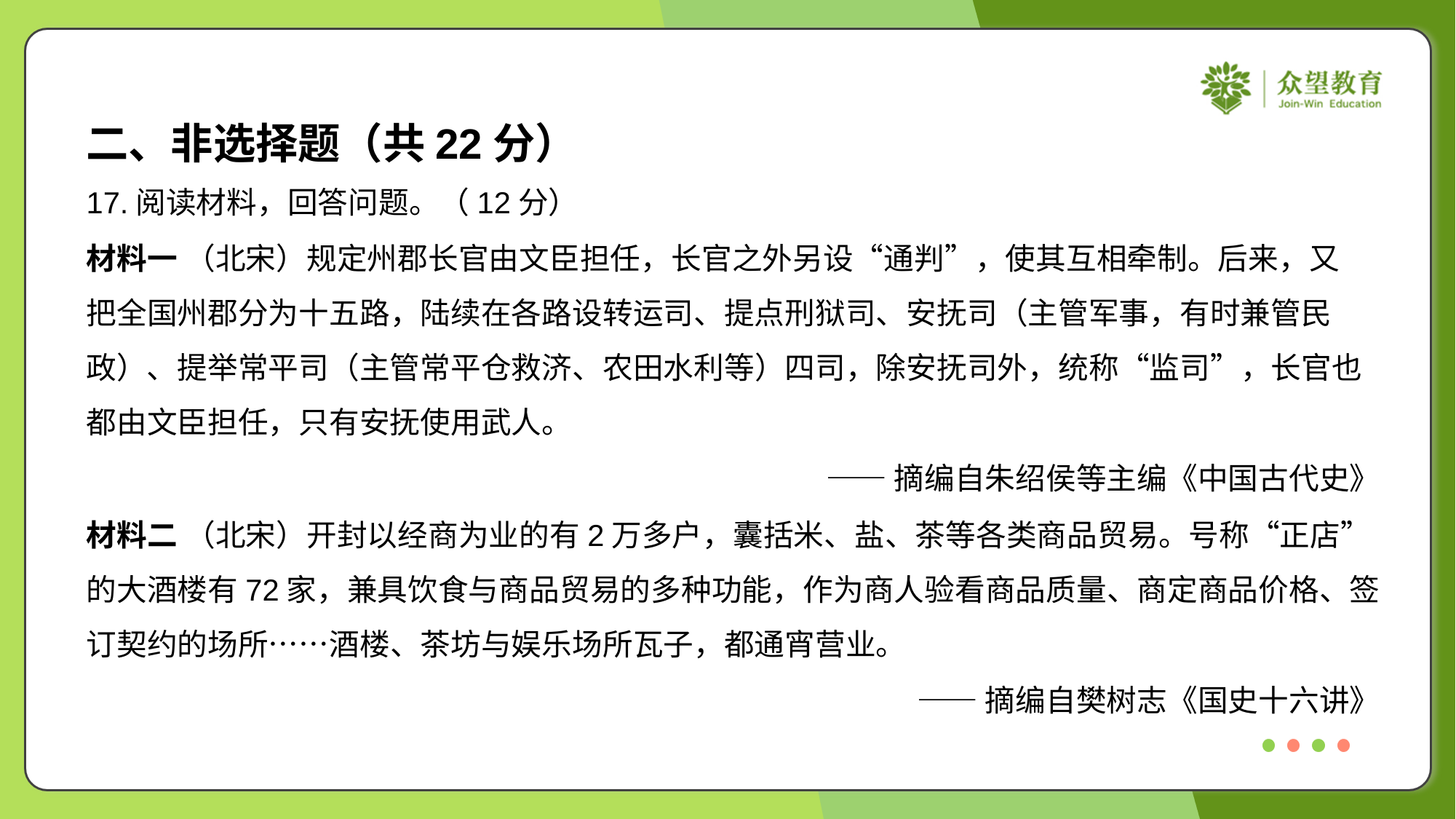

二、非选择题（共22分）
17.阅读材料，回答问题。（12分）
材料一 （北宋）规定州郡长官由文臣担任，长官之外另设“通判”，使其互相牵制。后来，又
把全国州郡分为十五路，陆续在各路设转运司、提点刑狱司、安抚司（主管军事，有时兼管民
政）、提举常平司（主管常平仓救济、农田水利等）四司，除安抚司外，统称“监司”，长官也
都由文臣担任，只有安抚使用武人。
——摘编自朱绍侯等主编《中国古代史》
材料二 （北宋）开封以经商为业的有2万多户，囊括米、盐、茶等各类商品贸易。号称“正店”
的大酒楼有72家，兼具饮食与商品贸易的多种功能，作为商人验看商品质量、商定商品价格、签
订契约的场所……酒楼、茶坊与娱乐场所瓦子，都通宵营业。
——摘编自樊树志《国史十六讲》